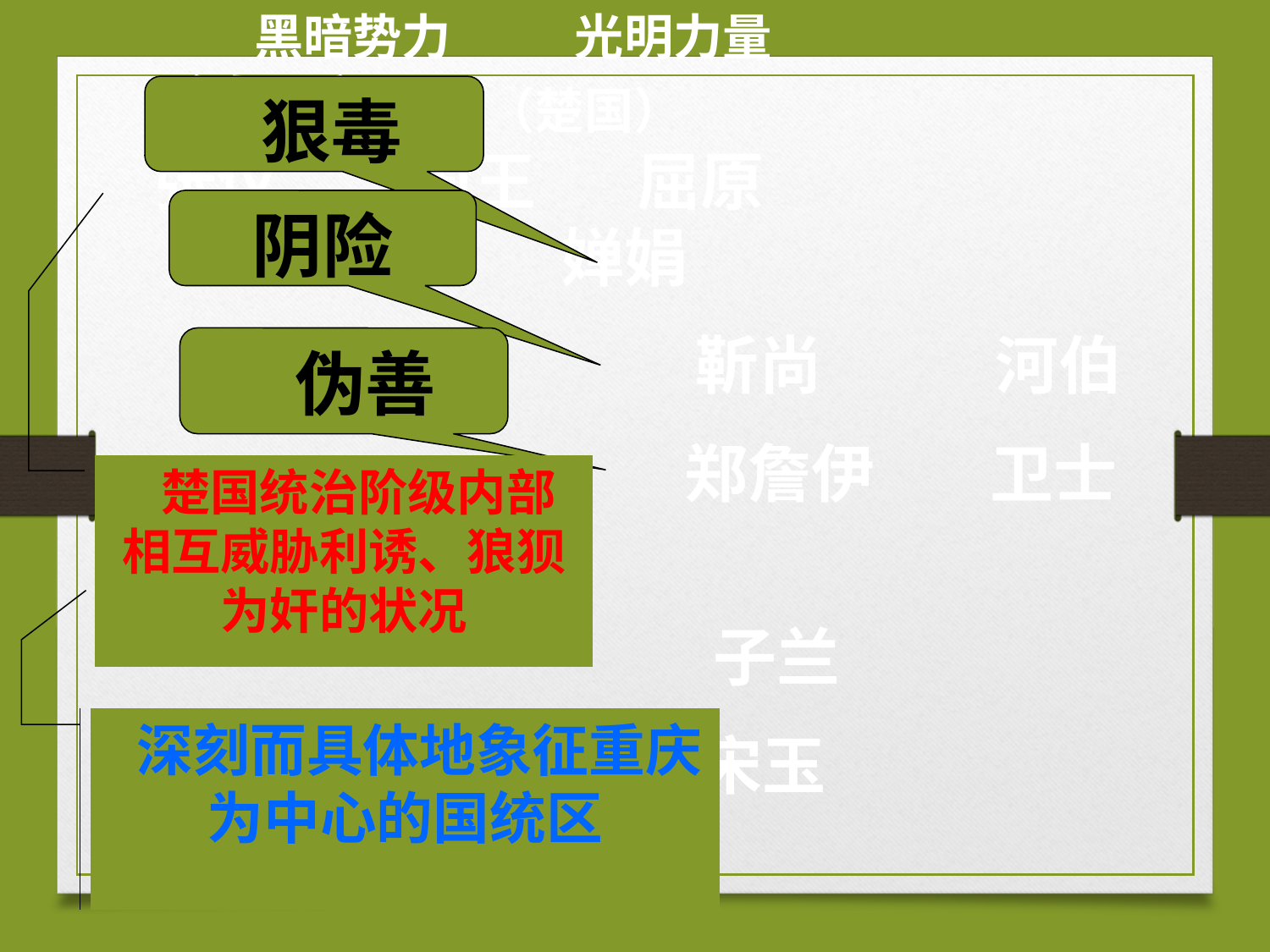

黑暗势力           光明力量
  （秦国）        （楚国）
   张仪         国王       屈原
                    南后        婵娟
                                                                        靳尚            河伯
                                       郑詹伊        卫士甲
                                         子兰
                                        宋玉
  狠毒
阴险
  伪善
  楚国统治阶级内部相互威胁利诱、狼狈为奸的状况
  深刻而具体地象征重庆为中心的国统区